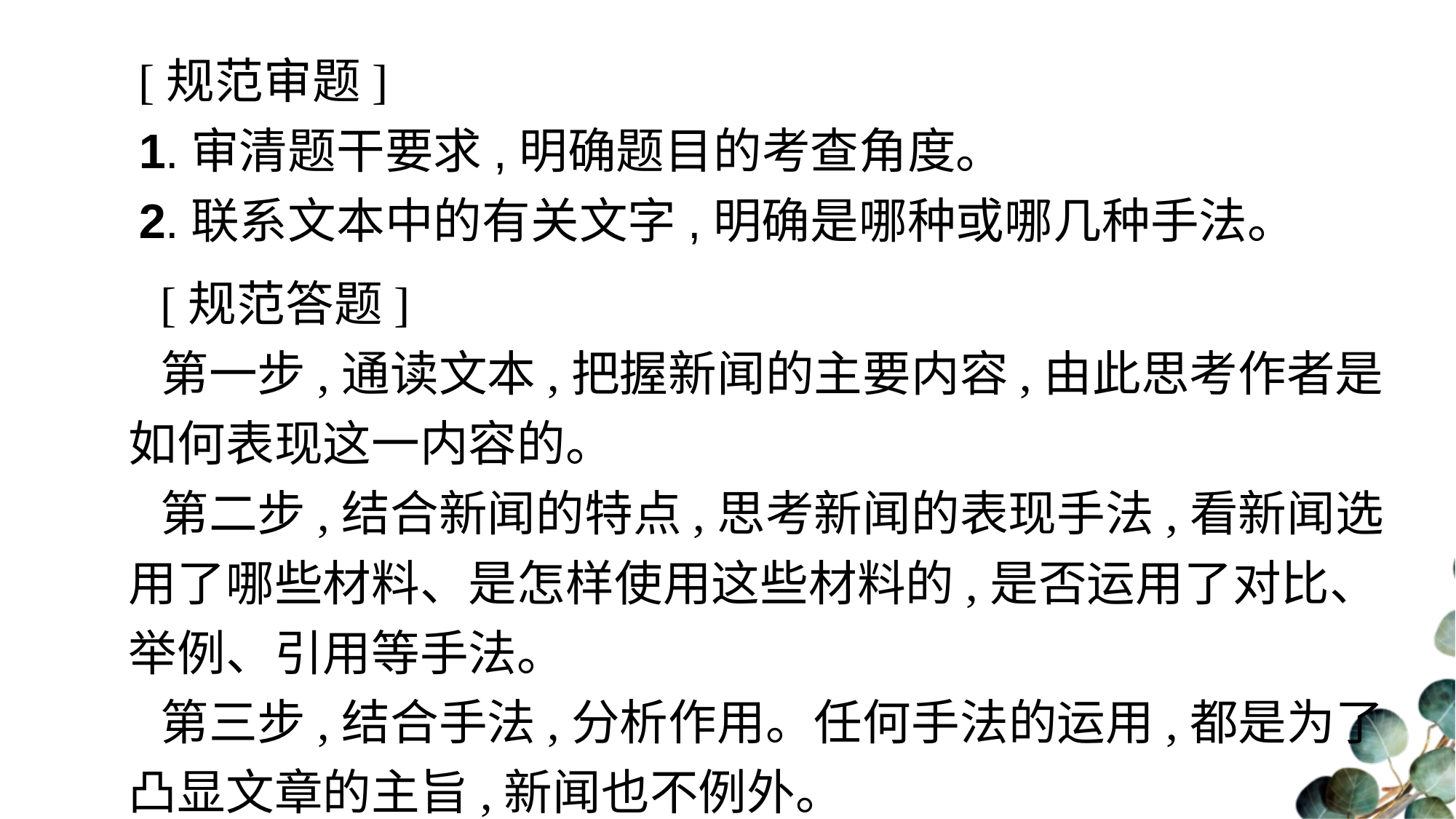

[规范审题]
1.审清题干要求,明确题目的考查角度。
2.联系文本中的有关文字,明确是哪种或哪几种手法。
[规范答题]
第一步,通读文本,把握新闻的主要内容,由此思考作者是如何表现这一内容的。
第二步,结合新闻的特点,思考新闻的表现手法,看新闻选用了哪些材料、是怎样使用这些材料的,是否运用了对比、举例、引用等手法。
第三步,结合手法,分析作用。任何手法的运用,都是为了凸显文章的主旨,新闻也不例外。